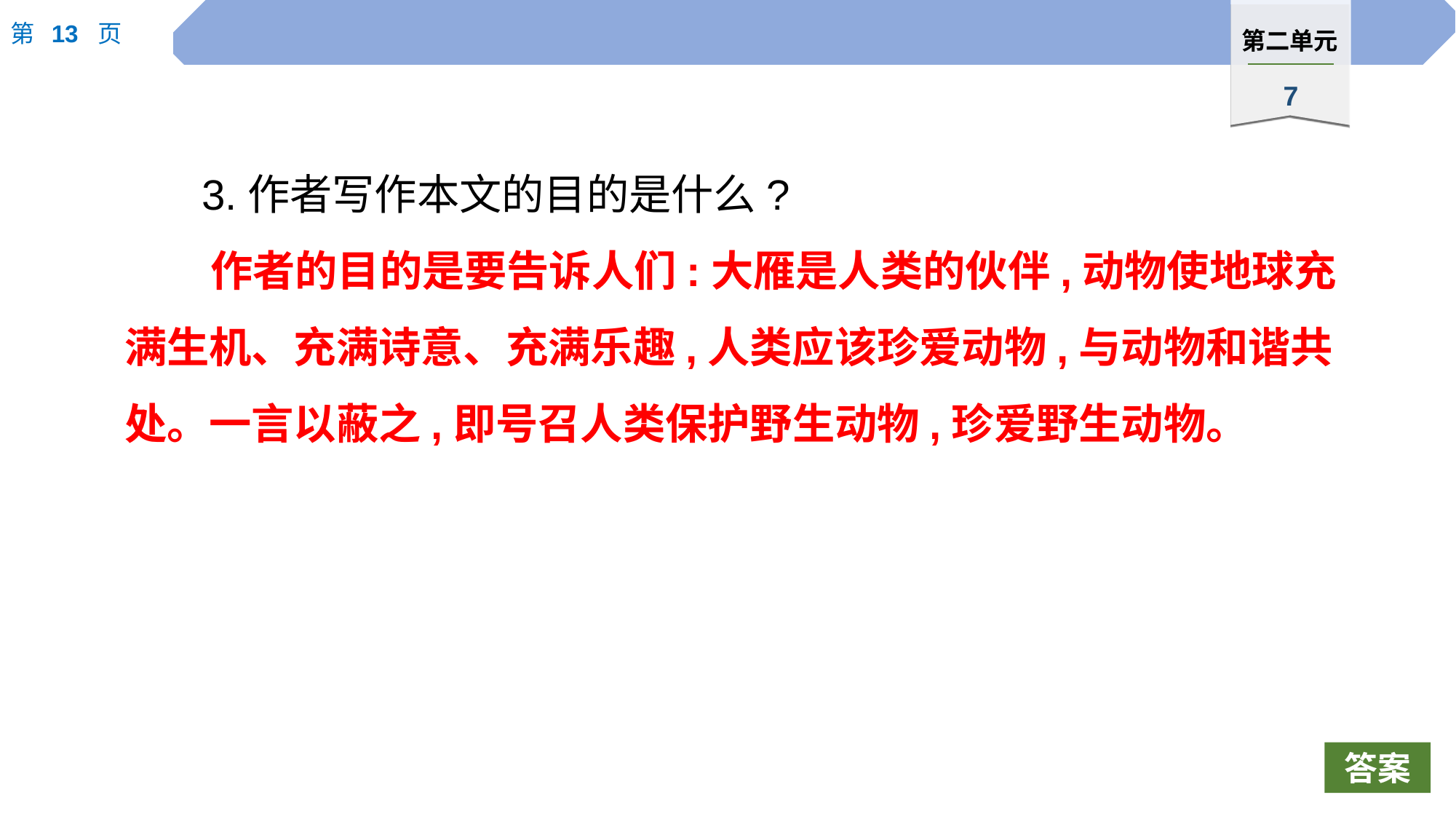

3.作者写作本文的目的是什么?
作者的目的是要告诉人们:大雁是人类的伙伴,动物使地球充满生机、充满诗意、充满乐趣,人类应该珍爱动物,与动物和谐共处。一言以蔽之,即号召人类保护野生动物,珍爱野生动物。
答案